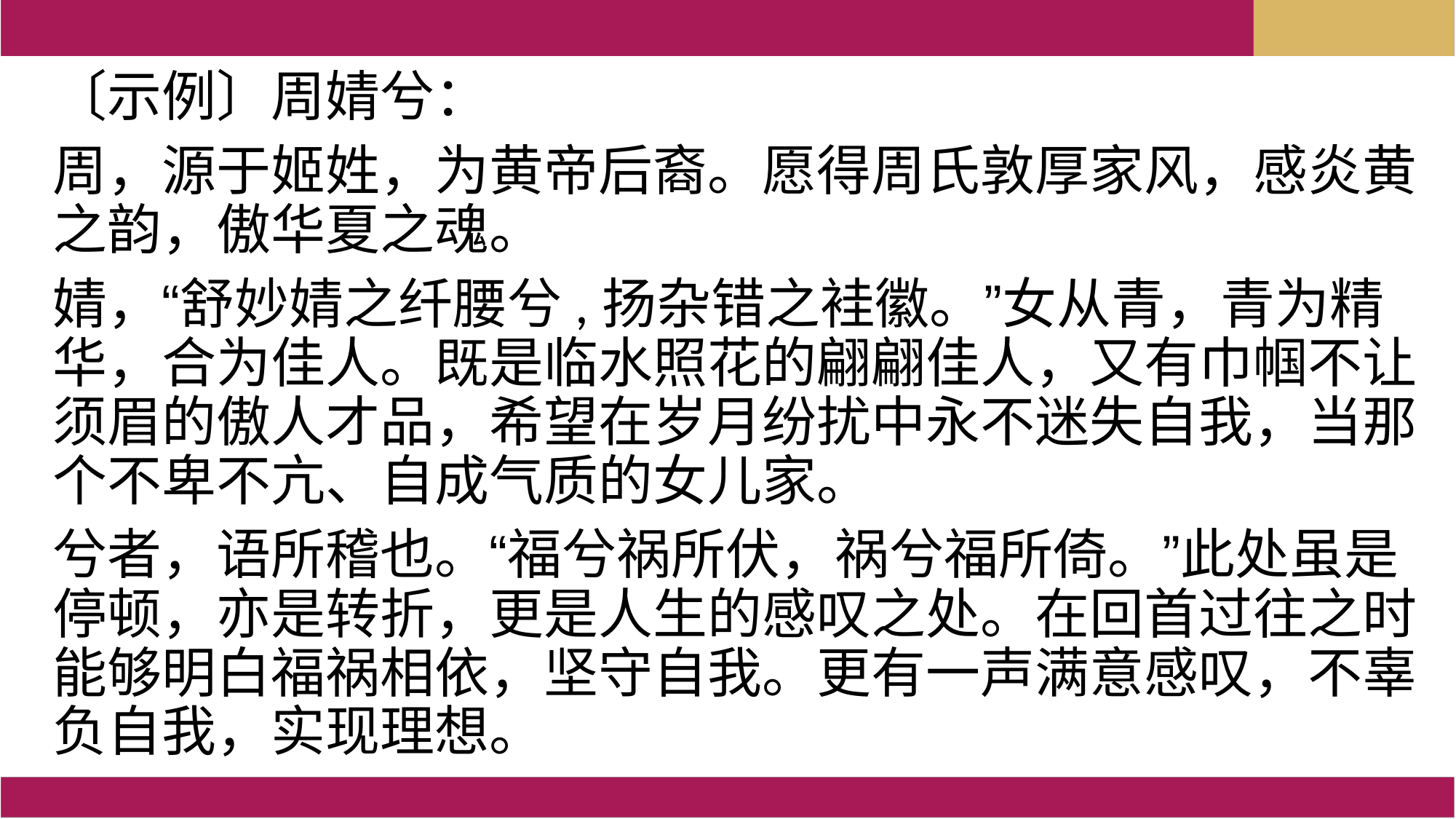

〔示例〕周婧兮：
周，源于姬姓，为黄帝后裔。愿得周氏敦厚家风，感炎黄之韵，傲华夏之魂。
婧，“舒妙婧之纤腰兮,扬杂错之袿徽。”女从青，青为精华，合为佳人。既是临水照花的翩翩佳人，又有巾帼不让须眉的傲人才品，希望在岁月纷扰中永不迷失自我，当那个不卑不亢、自成气质的女儿家。
兮者，语所稽也。“福兮祸所伏，祸兮福所倚。”此处虽是停顿，亦是转折，更是人生的感叹之处。在回首过往之时能够明白福祸相依，坚守自我。更有一声满意感叹，不辜负自我，实现理想。